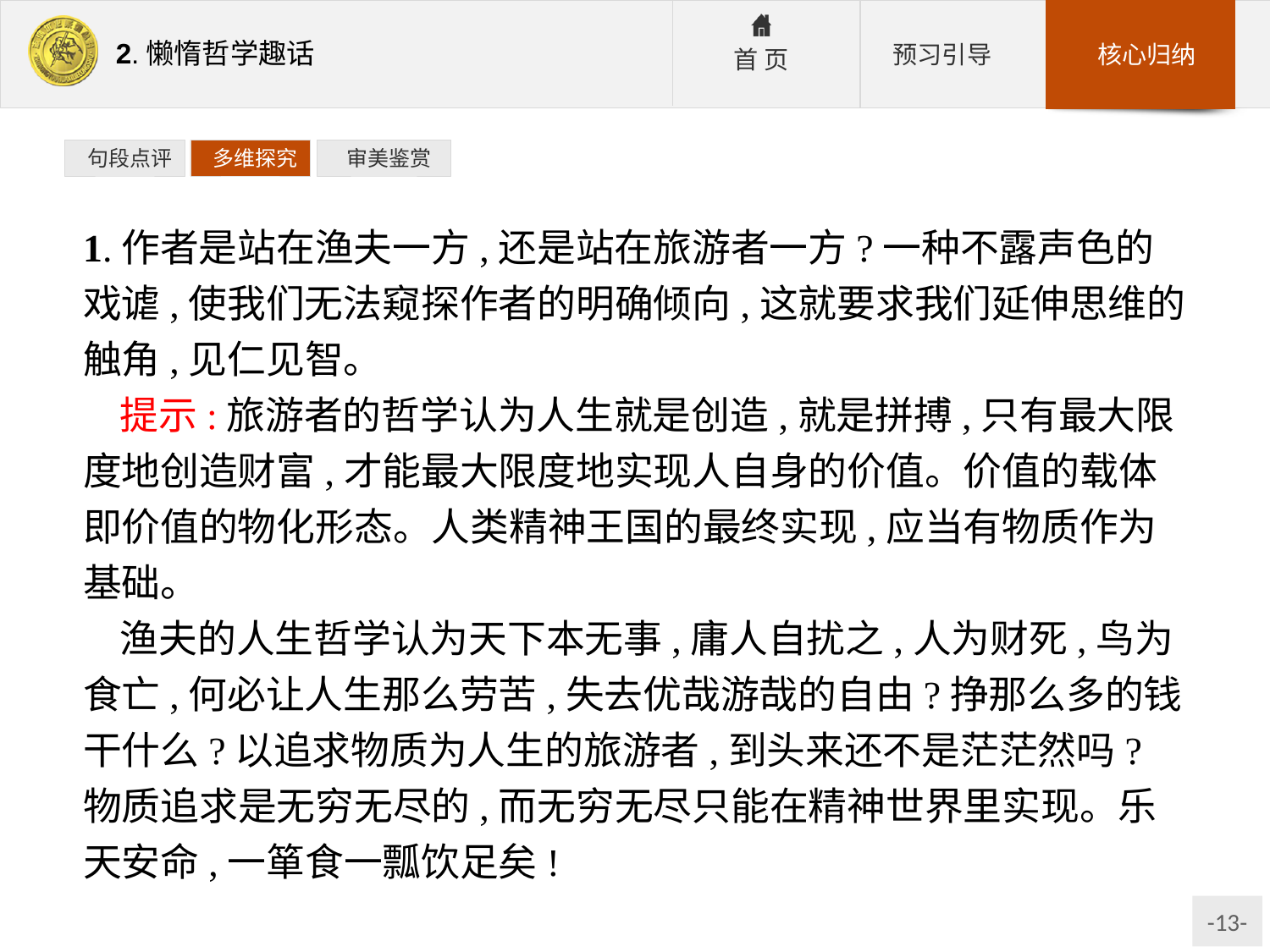

句段点评
 多维探究
 审美鉴赏
1.作者是站在渔夫一方,还是站在旅游者一方?一种不露声色的戏谑,使我们无法窥探作者的明确倾向,这就要求我们延伸思维的触角,见仁见智。
提示:旅游者的哲学认为人生就是创造,就是拼搏,只有最大限度地创造财富,才能最大限度地实现人自身的价值。价值的载体即价值的物化形态。人类精神王国的最终实现,应当有物质作为基础。
渔夫的人生哲学认为天下本无事,庸人自扰之,人为财死,鸟为食亡,何必让人生那么劳苦,失去优哉游哉的自由?挣那么多的钱干什么?以追求物质为人生的旅游者,到头来还不是茫茫然吗?物质追求是无穷无尽的,而无穷无尽只能在精神世界里实现。乐天安命,一箪食一瓢饮足矣!